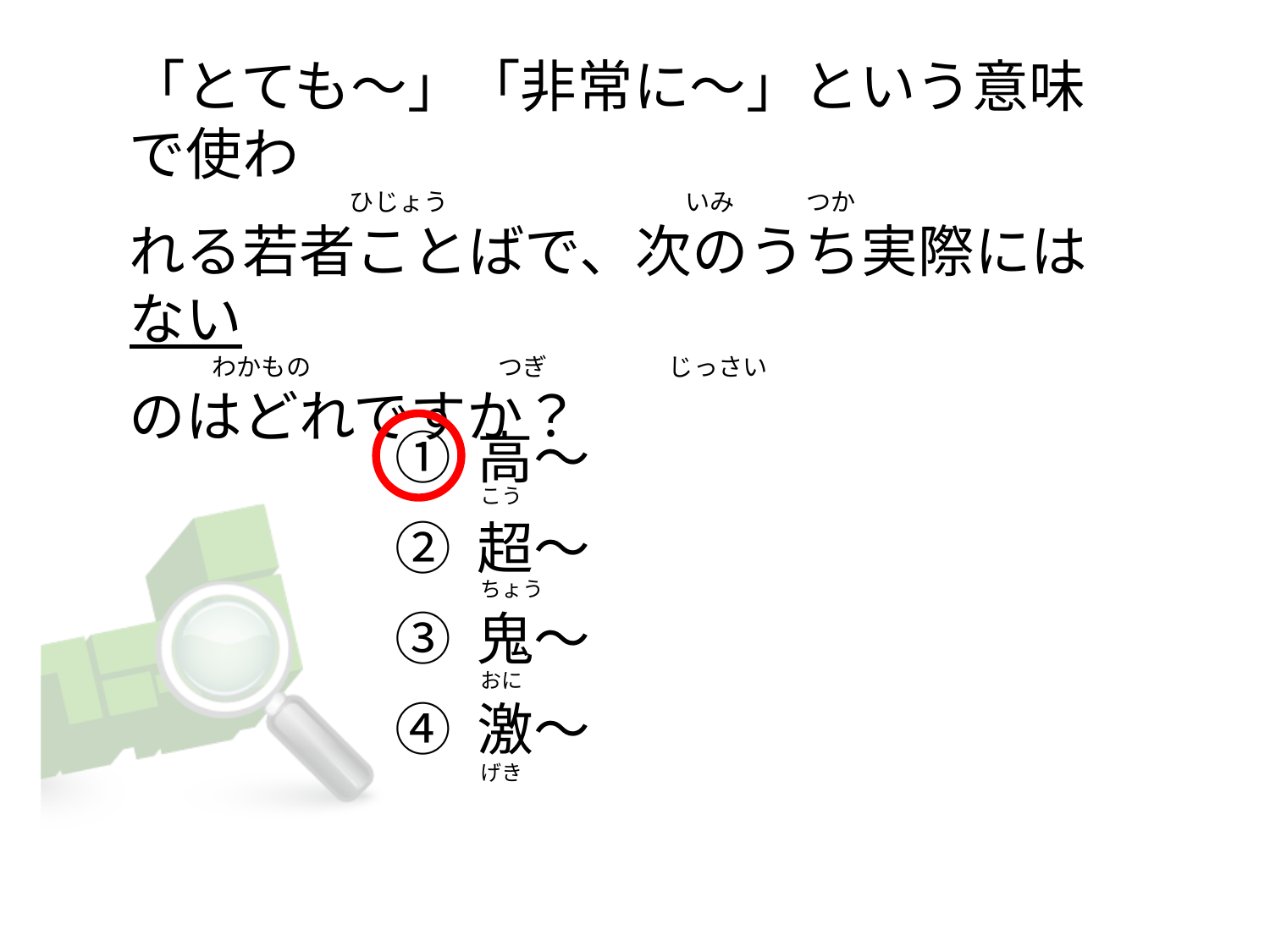

# 「とても～」「非常に～」という意味で使わ                                         ひじょう                                           いみ             つか れる若者ことばで、次のうち実際にはない                わかもの                                  つぎ                      じっさい のはどれですか？

① 高～
② 超～
③ 鬼～
④ 激～
こう
ちょう
おに
げき